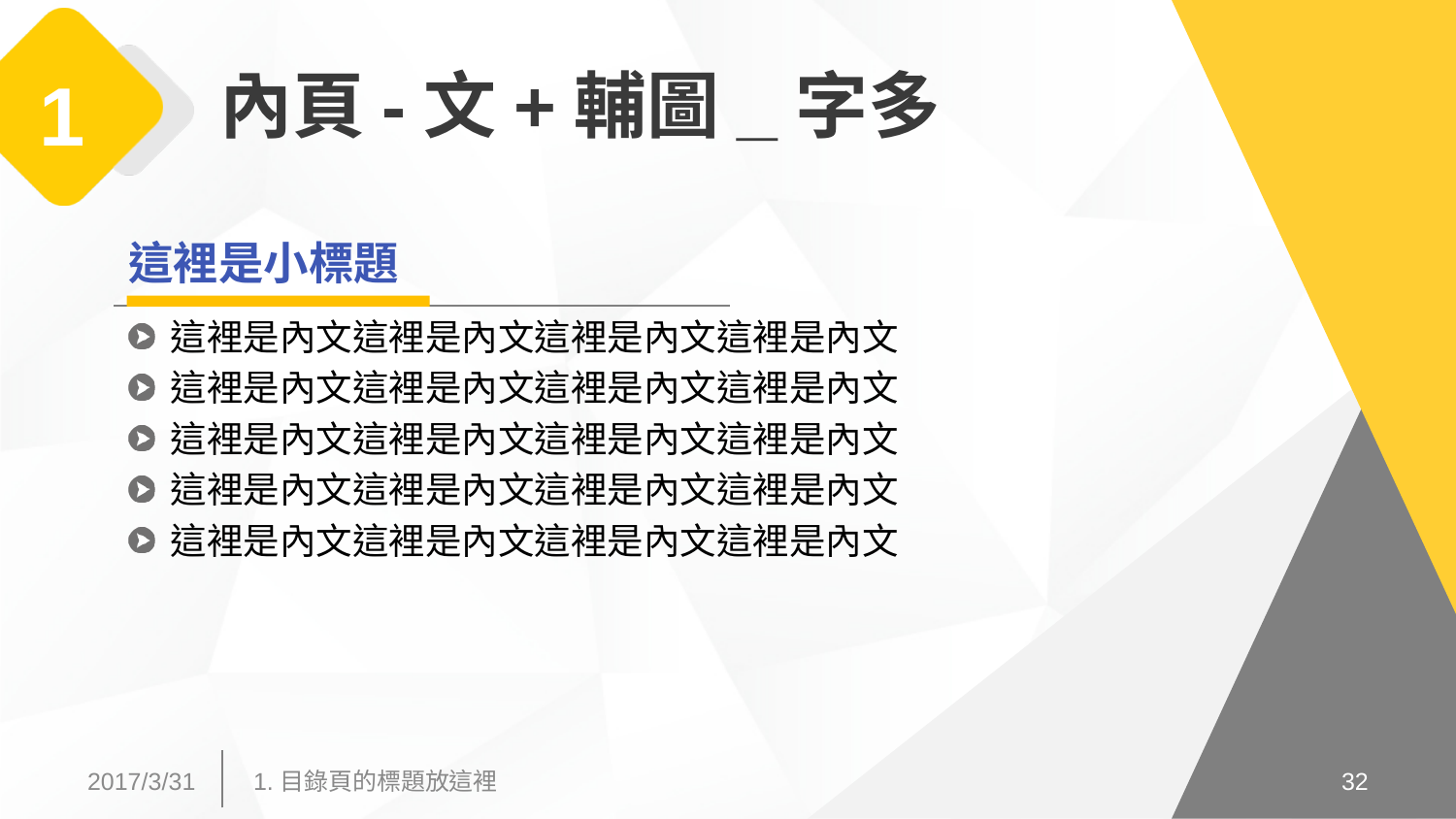

# 內頁-文+輔圖_字多
1
這裡是小標題
這裡是內文這裡是內文這裡是內文這裡是內文
這裡是內文這裡是內文這裡是內文這裡是內文
這裡是內文這裡是內文這裡是內文這裡是內文
這裡是內文這裡是內文這裡是內文這裡是內文
這裡是內文這裡是內文這裡是內文這裡是內文
2017/3/31
32
1.目錄頁的標題放這裡